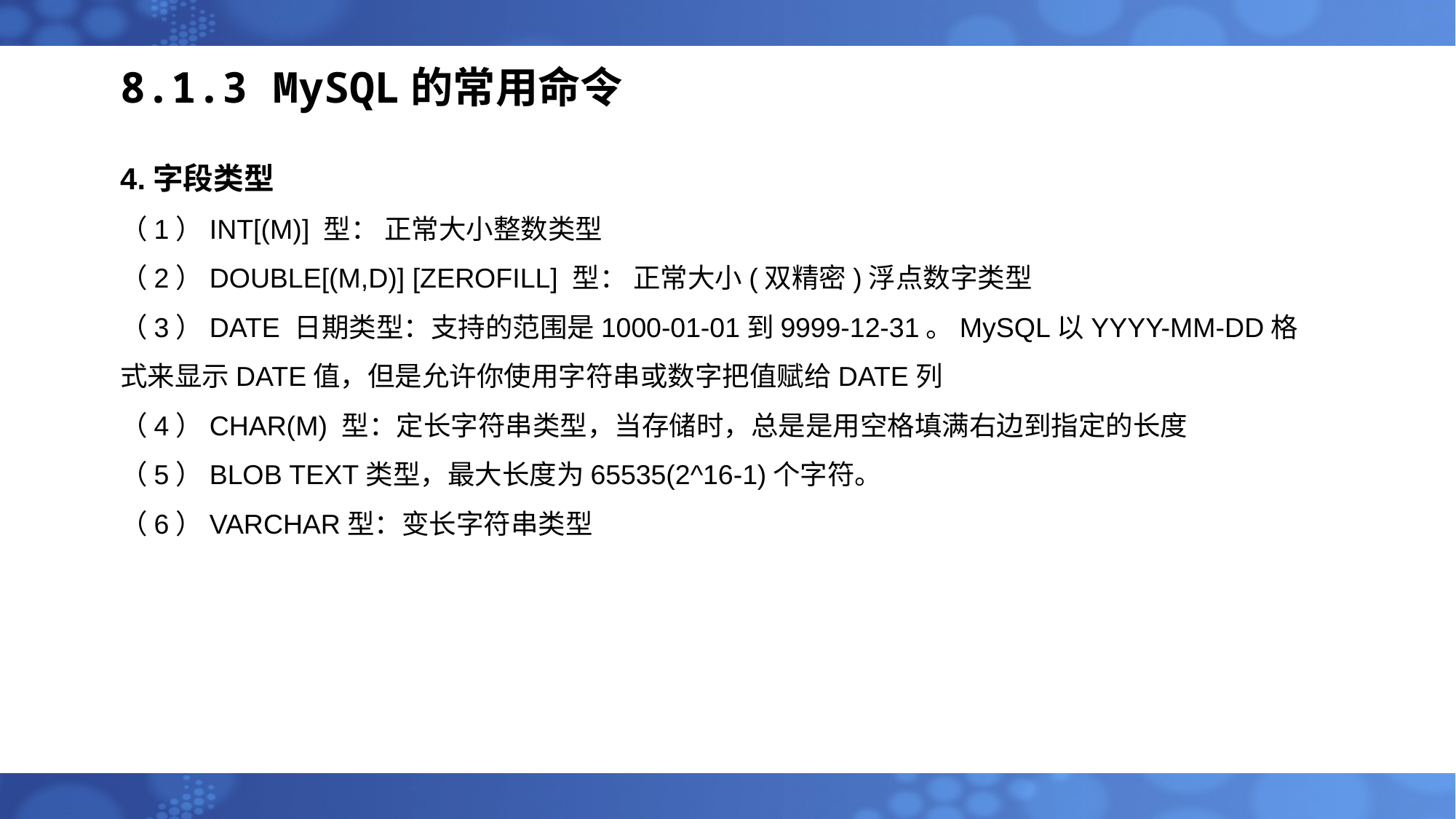

# 8.1.3 MySQL的常用命令
4.字段类型
（1）INT[(M)] 型： 正常大小整数类型
（2）DOUBLE[(M,D)] [ZEROFILL] 型： 正常大小(双精密)浮点数字类型
（3）DATE 日期类型：支持的范围是1000-01-01到9999-12-31。MySQL以YYYY-MM-DD格式来显示DATE值，但是允许你使用字符串或数字把值赋给DATE列
（4）CHAR(M) 型：定长字符串类型，当存储时，总是是用空格填满右边到指定的长度
（5）BLOB TEXT类型，最大长度为65535(2^16-1)个字符。
（6）VARCHAR型：变长字符串类型